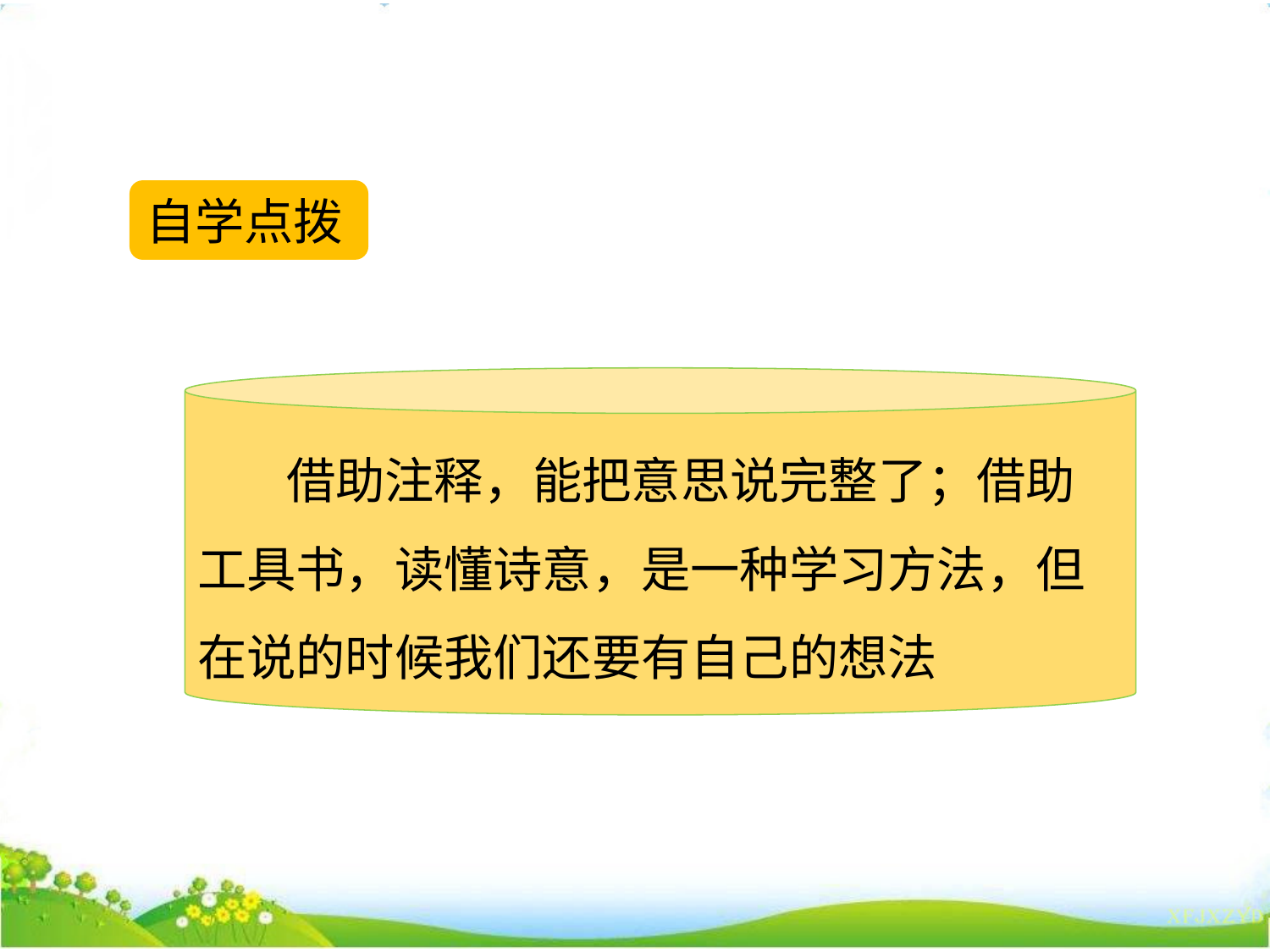

自学点拨
       借助注释，能把意思说完整了；借助工具书，读懂诗意，是一种学习方法，但在说的时候我们还要有自己的想法